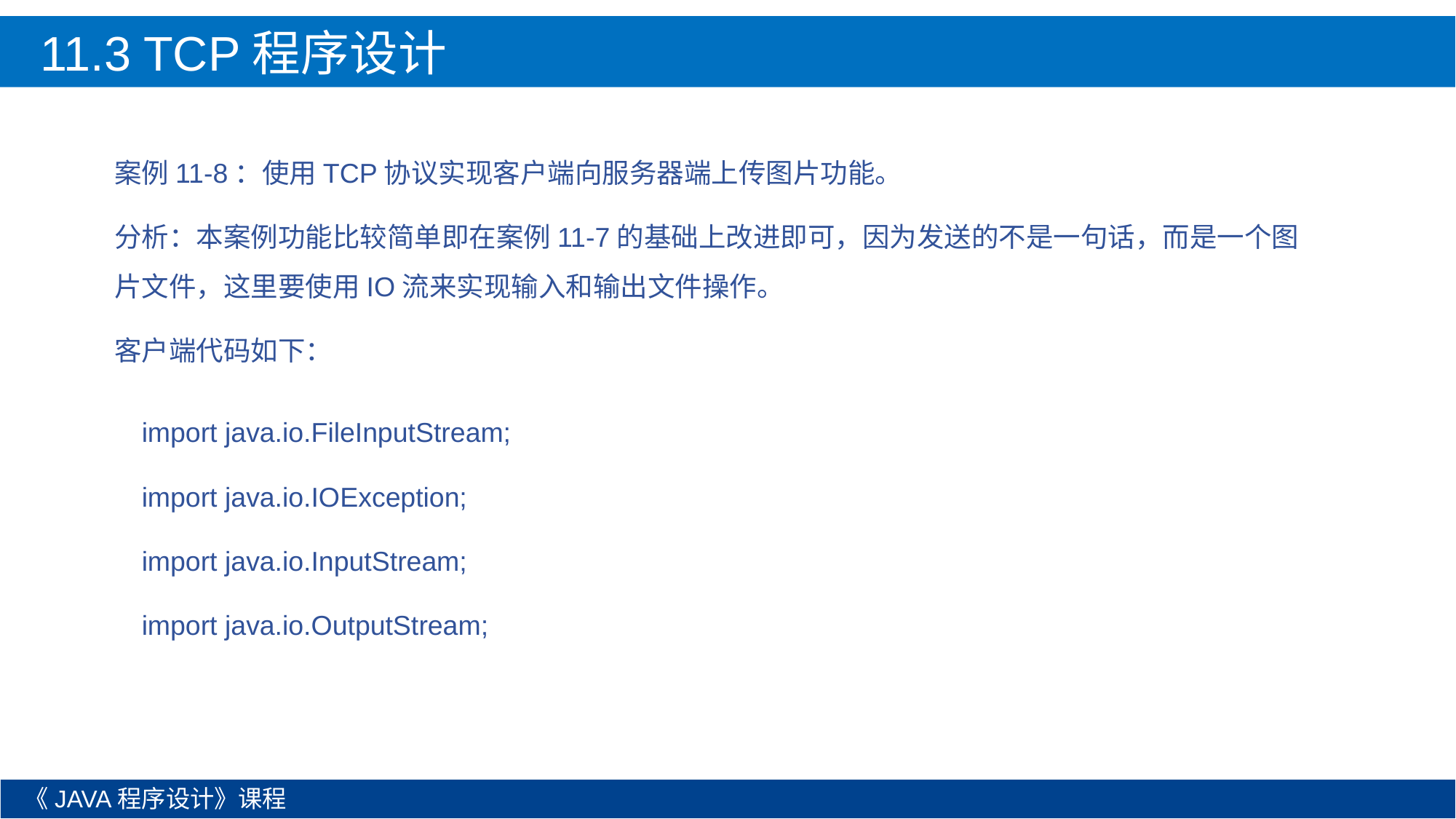

11.3 TCP程序设计
案例11-8：使用TCP协议实现客户端向服务器端上传图片功能。
分析：本案例功能比较简单即在案例11-7的基础上改进即可，因为发送的不是一句话，而是一个图片文件，这里要使用IO流来实现输入和输出文件操作。
客户端代码如下：
import java.io.FileInputStream;
import java.io.IOException;
import java.io.InputStream;
import java.io.OutputStream;
《JAVA程序设计》课程